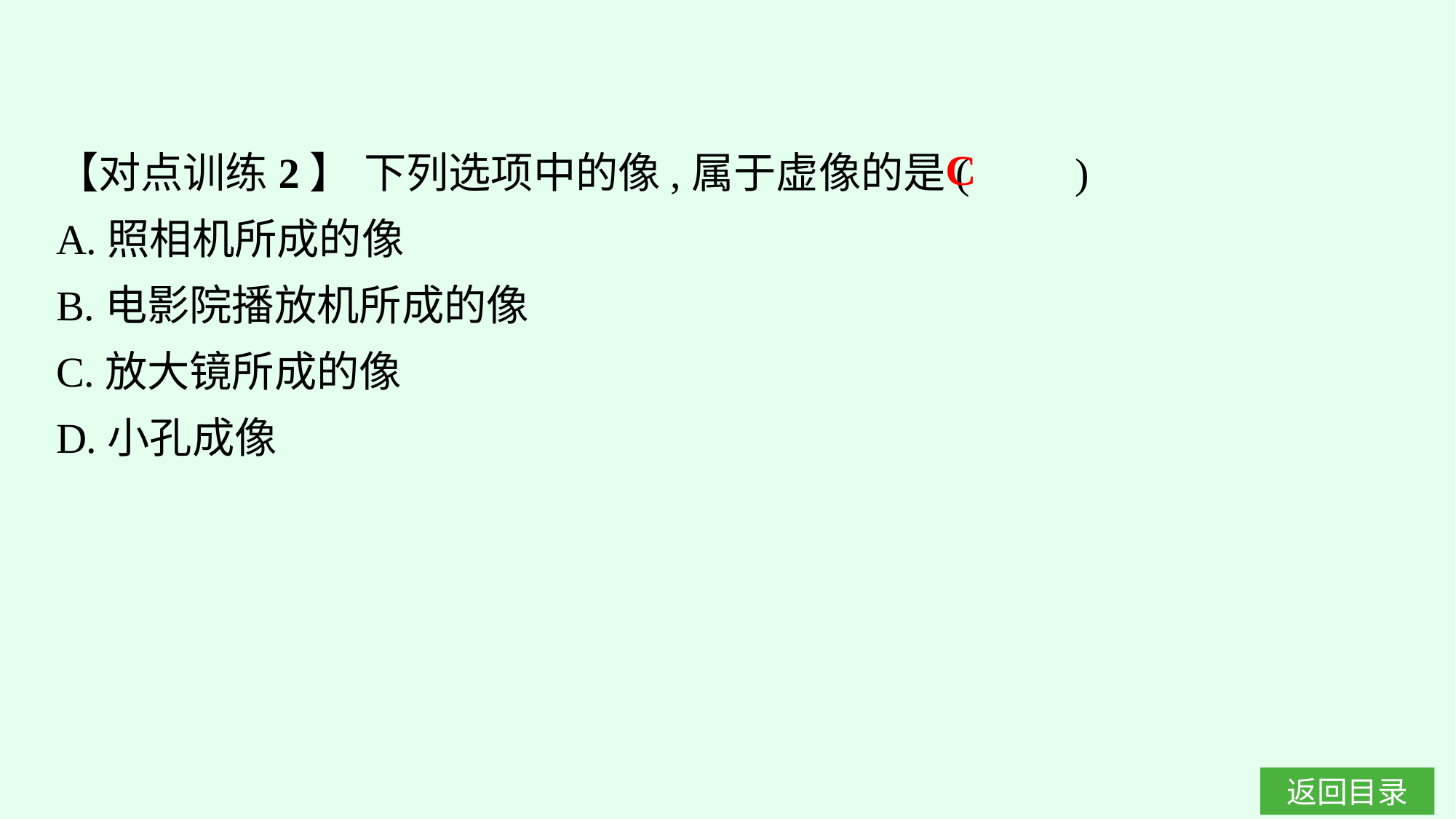

【对点训练2】 下列选项中的像,属于虚像的是(　　)
A.照相机所成的像
B.电影院播放机所成的像
C.放大镜所成的像
D.小孔成像
C